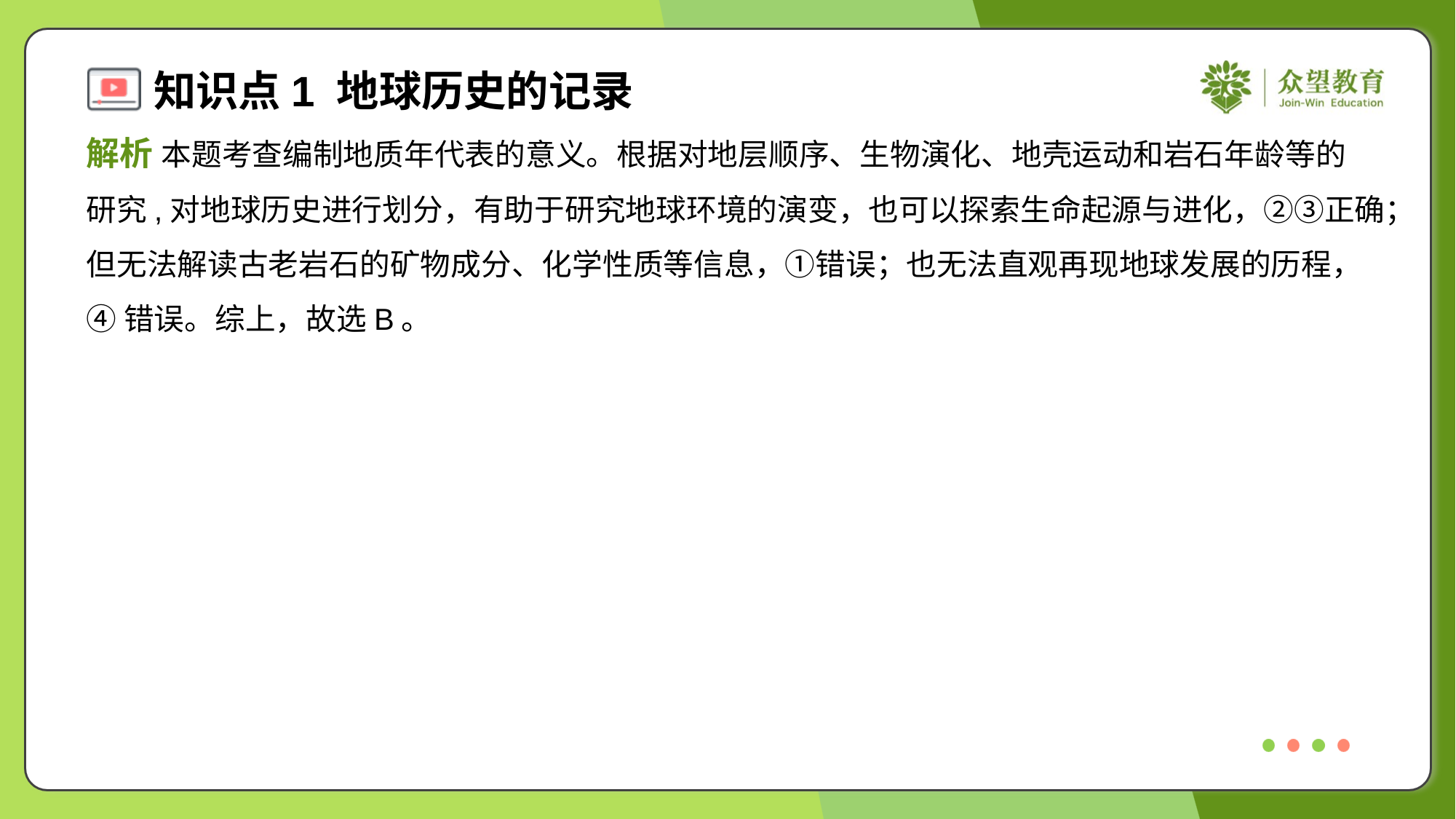

解析 本题考查编制地质年代表的意义。根据对地层顺序、生物演化、地壳运动和岩石年龄等的
研究,对地球历史进行划分，有助于研究地球环境的演变，也可以探索生命起源与进化，②③正确；
但无法解读古老岩石的矿物成分、化学性质等信息，①错误；也无法直观再现地球发展的历程，
④错误。综上，故选B。